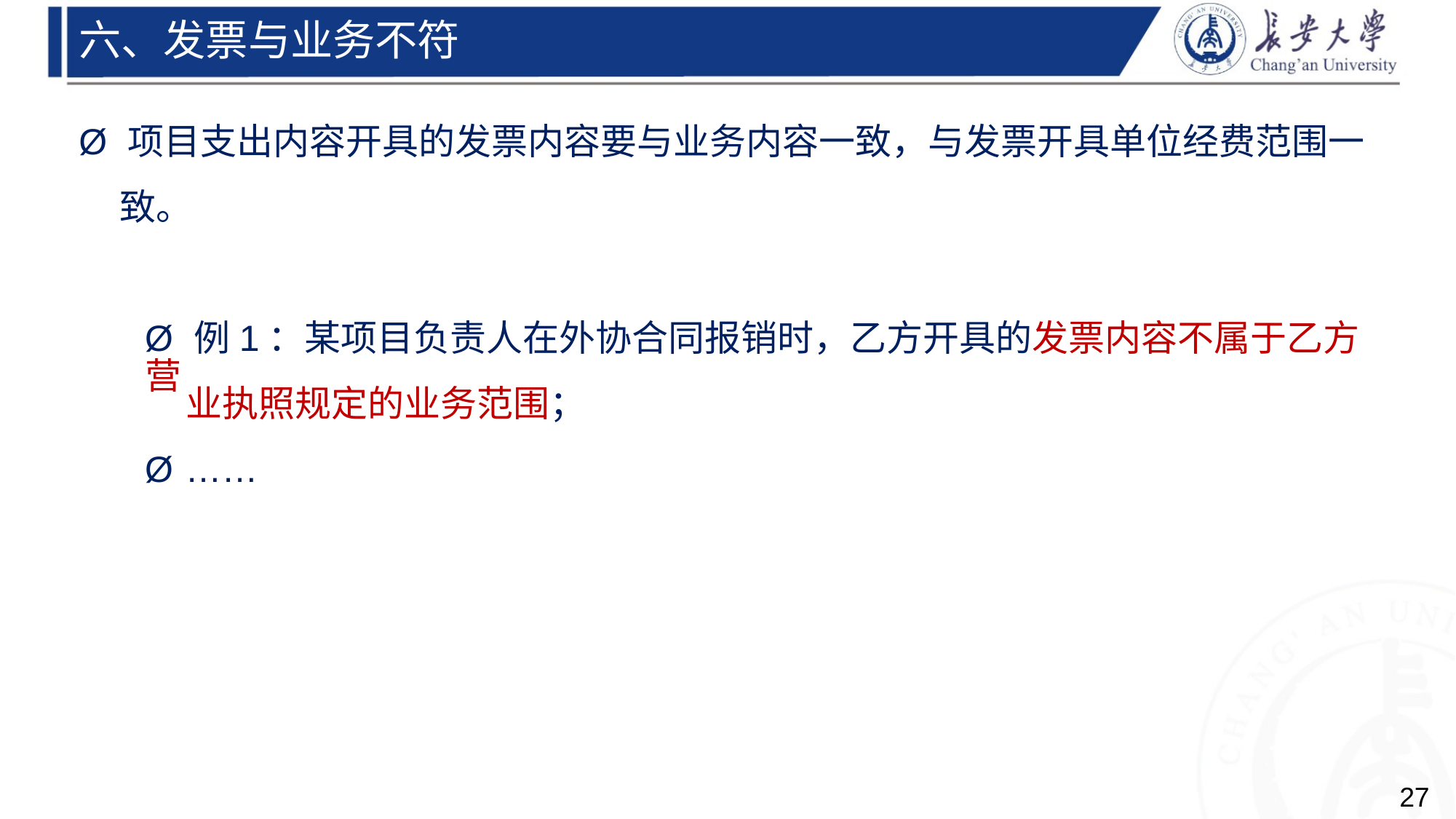

六、发票与业务不符
Ø 项目支出内容开具的发票内容要与业务内容一致，与发票开具单位经费范围一
致。
Ø 例1：某项目负责人在外协合同报销时，乙方开具的发票内容不属于乙方营
业执照规定的业务范围；
Ø ……
27